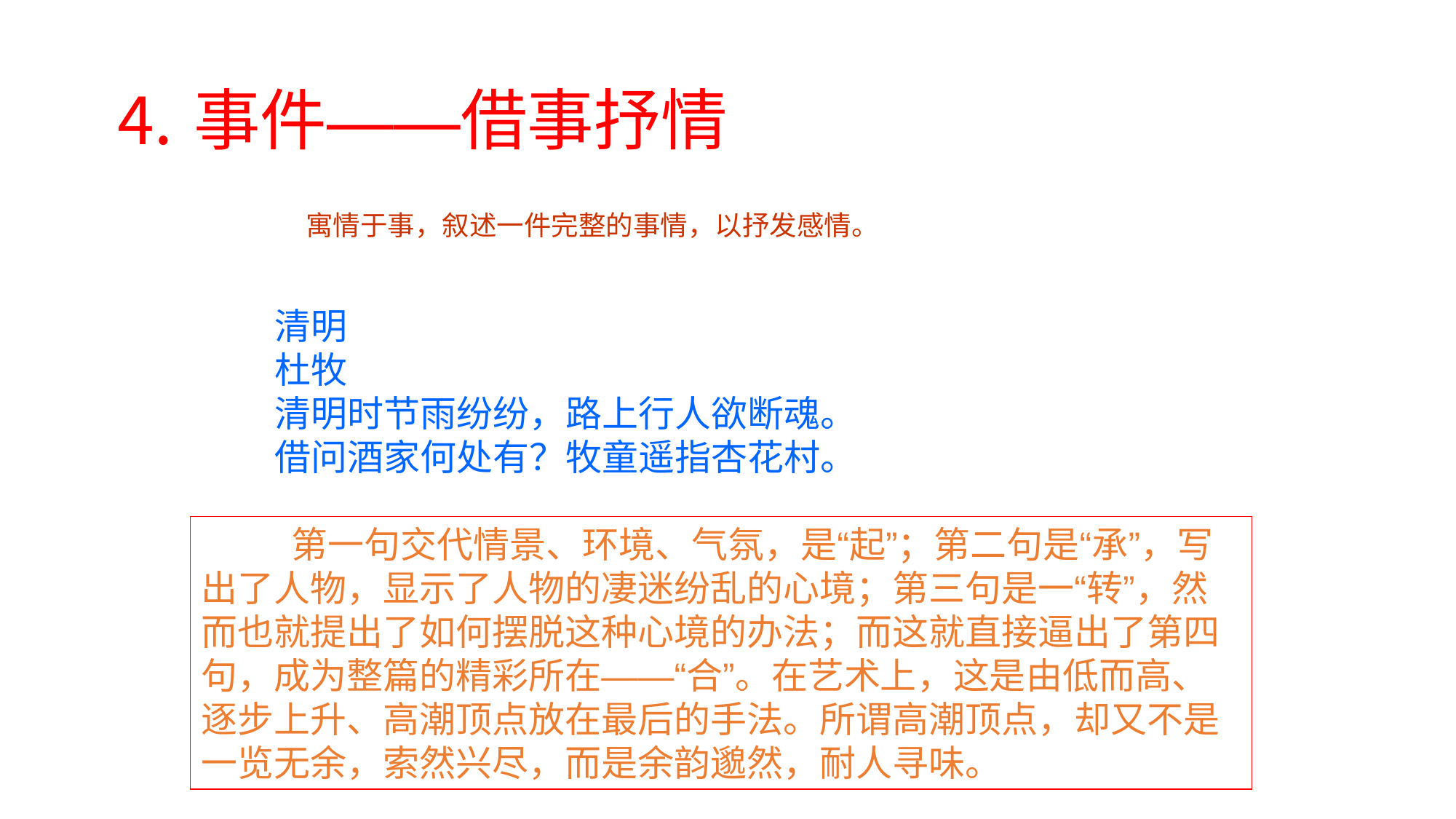

# ⒋事件——借事抒情
        寓情于事，叙述一件完整的事情，以抒发感情。
清明
杜牧
清明时节雨纷纷，路上行人欲断魂。
借问酒家何处有？牧童遥指杏花村。
        第一句交代情景、环境、气氛，是“起”；第二句是“承”，写出了人物，显示了人物的凄迷纷乱的心境；第三句是一“转”，然而也就提出了如何摆脱这种心境的办法；而这就直接逼出了第四句，成为整篇的精彩所在——“合”。在艺术上，这是由低而高、逐步上升、高潮顶点放在最后的手法。所谓高潮顶点，却又不是一览无余，索然兴尽，而是余韵邈然，耐人寻味。